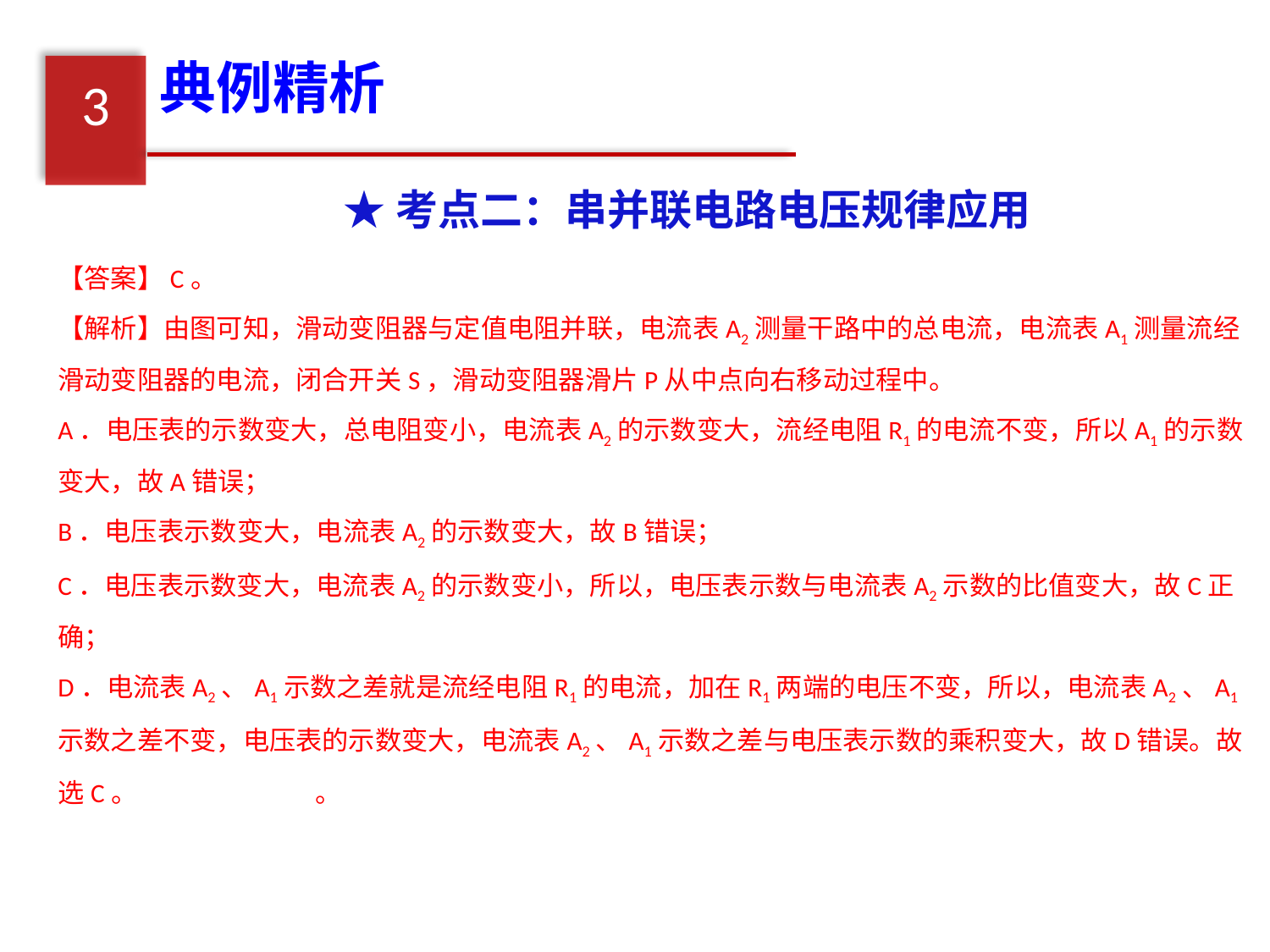

典例精析

3
★考点二：串并联电路电压规律应用
【答案】C。
【解析】由图可知，滑动变阻器与定值电阻并联，电流表A2测量干路中的总电流，电流表A1测量流经滑动变阻器的电流，闭合开关S，滑动变阻器滑片P从中点向右移动过程中。
A．电压表的示数变大，总电阻变小，电流表A2的示数变大，流经电阻R1的电流不变，所以A1的示数变大，故A错误；
B．电压表示数变大，电流表A2的示数变大，故B错误；
C．电压表示数变大，电流表A2的示数变小，所以，电压表示数与电流表A2示数的比值变大，故C正确；
D．电流表A2、A1示数之差就是流经电阻R1的电流，加在R1两端的电压不变，所以，电流表A2、A1示数之差不变，电压表的示数变大，电流表A2、A1示数之差与电压表示数的乘积变大，故D错误。故选C。                              。